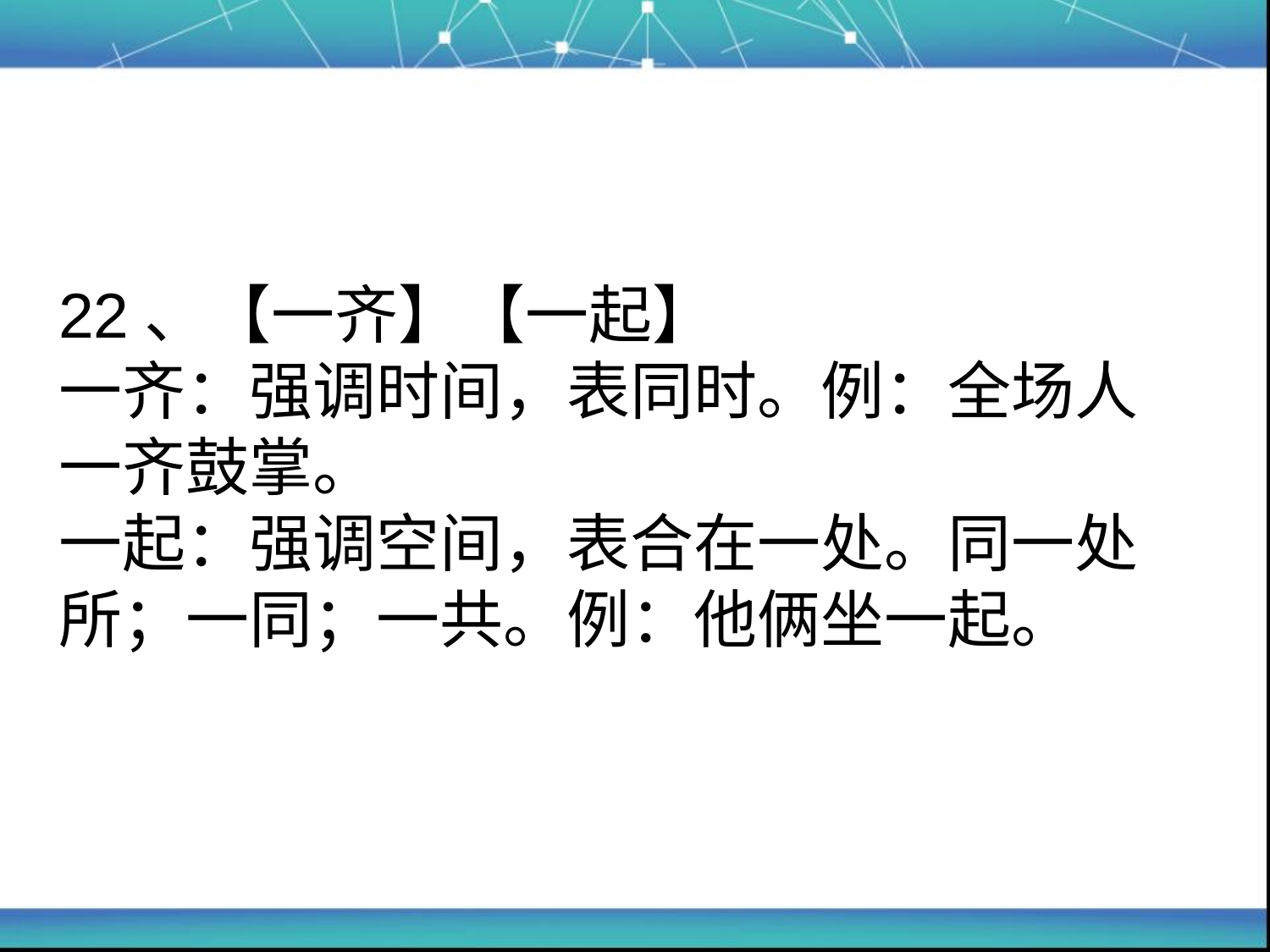

# 22、【一齐】【一起】 一齐：强调时间，表同时。例：全场人一齐鼓掌。 一起：强调空间，表合在一处。同一处所；一同；一共。例：他俩坐一起。